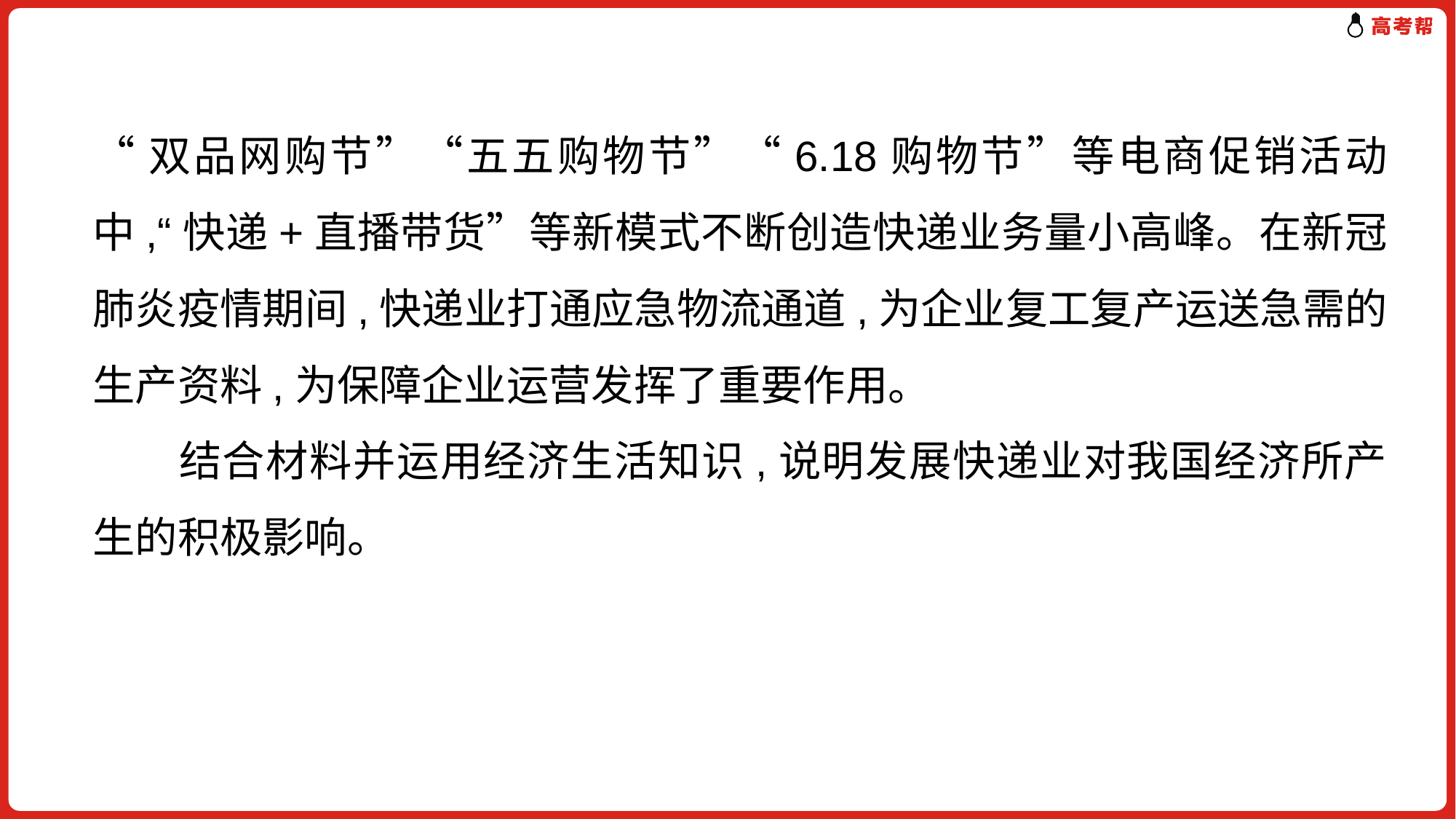

“双品网购节”“五五购物节”“6.18购物节”等电商促销活动中,“快递+直播带货”等新模式不断创造快递业务量小高峰。在新冠肺炎疫情期间,快递业打通应急物流通道,为企业复工复产运送急需的生产资料,为保障企业运营发挥了重要作用。
       结合材料并运用经济生活知识,说明发展快递业对我国经济所产生的积极影响。